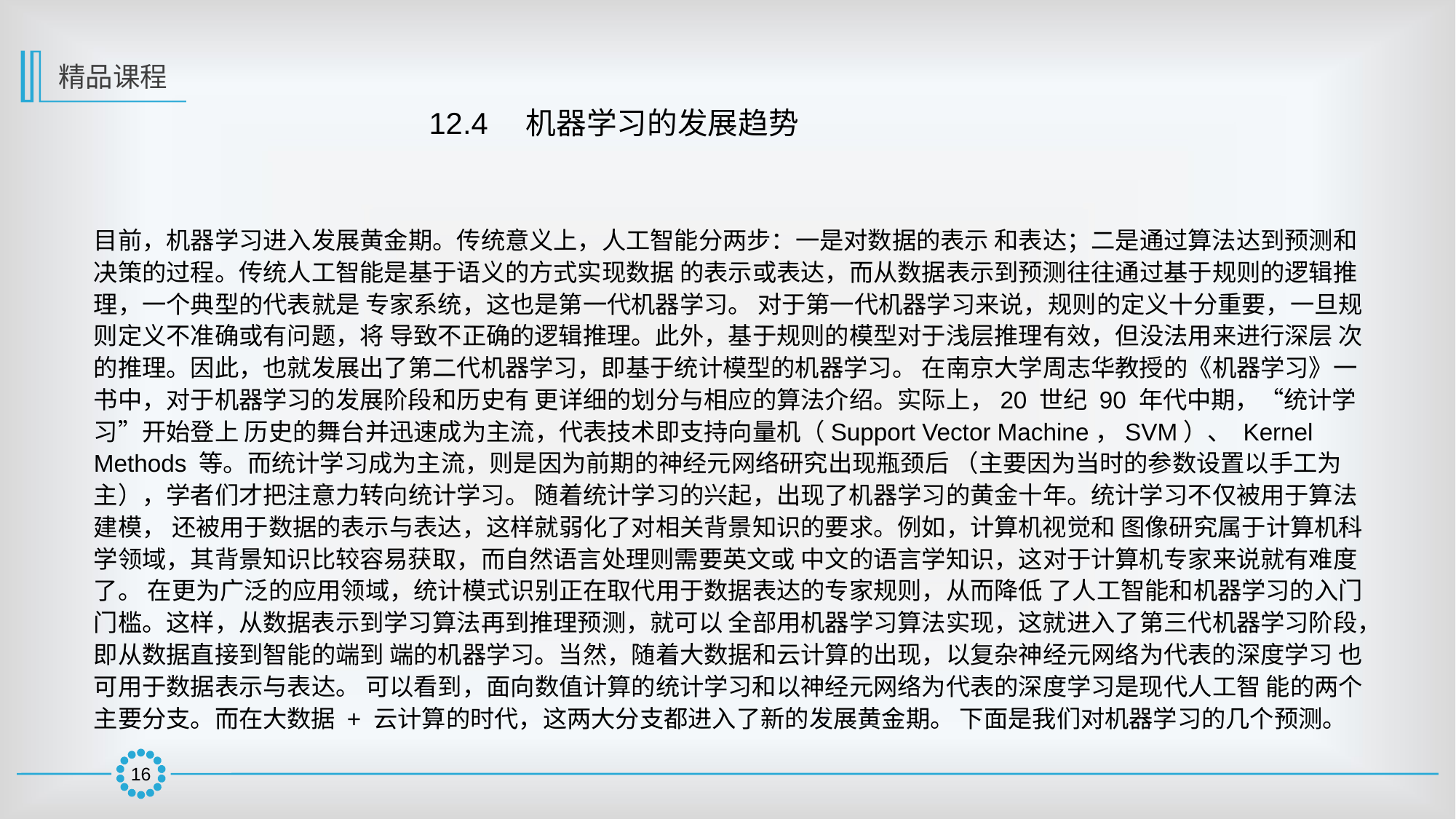

精品课程
12.4　机器学习的发展趋势
目前，机器学习进入发展黄金期。传统意义上，人工智能分两步：一是对数据的表示 和表达；二是通过算法达到预测和决策的过程。传统人工智能是基于语义的方式实现数据 的表示或表达，而从数据表示到预测往往通过基于规则的逻辑推理，一个典型的代表就是 专家系统，这也是第一代机器学习。 对于第一代机器学习来说，规则的定义十分重要，一旦规则定义不准确或有问题，将 导致不正确的逻辑推理。此外，基于规则的模型对于浅层推理有效，但没法用来进行深层 次的推理。因此，也就发展出了第二代机器学习，即基于统计模型的机器学习。 在南京大学周志华教授的《机器学习》一书中，对于机器学习的发展阶段和历史有 更详细的划分与相应的算法介绍。实际上，20 世纪 90 年代中期，“统计学习”开始登上 历史的舞台并迅速成为主流，代表技术即支持向量机（Support Vector Machine，SVM）、 Kernel Methods 等。而统计学习成为主流，则是因为前期的神经元网络研究出现瓶颈后 （主要因为当时的参数设置以手工为主），学者们才把注意力转向统计学习。 随着统计学习的兴起，出现了机器学习的黄金十年。统计学习不仅被用于算法建模， 还被用于数据的表示与表达，这样就弱化了对相关背景知识的要求。例如，计算机视觉和 图像研究属于计算机科学领域，其背景知识比较容易获取，而自然语言处理则需要英文或 中文的语言学知识，这对于计算机专家来说就有难度了。 在更为广泛的应用领域，统计模式识别正在取代用于数据表达的专家规则，从而降低 了人工智能和机器学习的入门门槛。这样，从数据表示到学习算法再到推理预测，就可以 全部用机器学习算法实现，这就进入了第三代机器学习阶段，即从数据直接到智能的端到 端的机器学习。当然，随着大数据和云计算的出现，以复杂神经元网络为代表的深度学习 也可用于数据表示与表达。 可以看到，面向数值计算的统计学习和以神经元网络为代表的深度学习是现代人工智 能的两个主要分支。而在大数据 + 云计算的时代，这两大分支都进入了新的发展黄金期。 下面是我们对机器学习的几个预测。

16